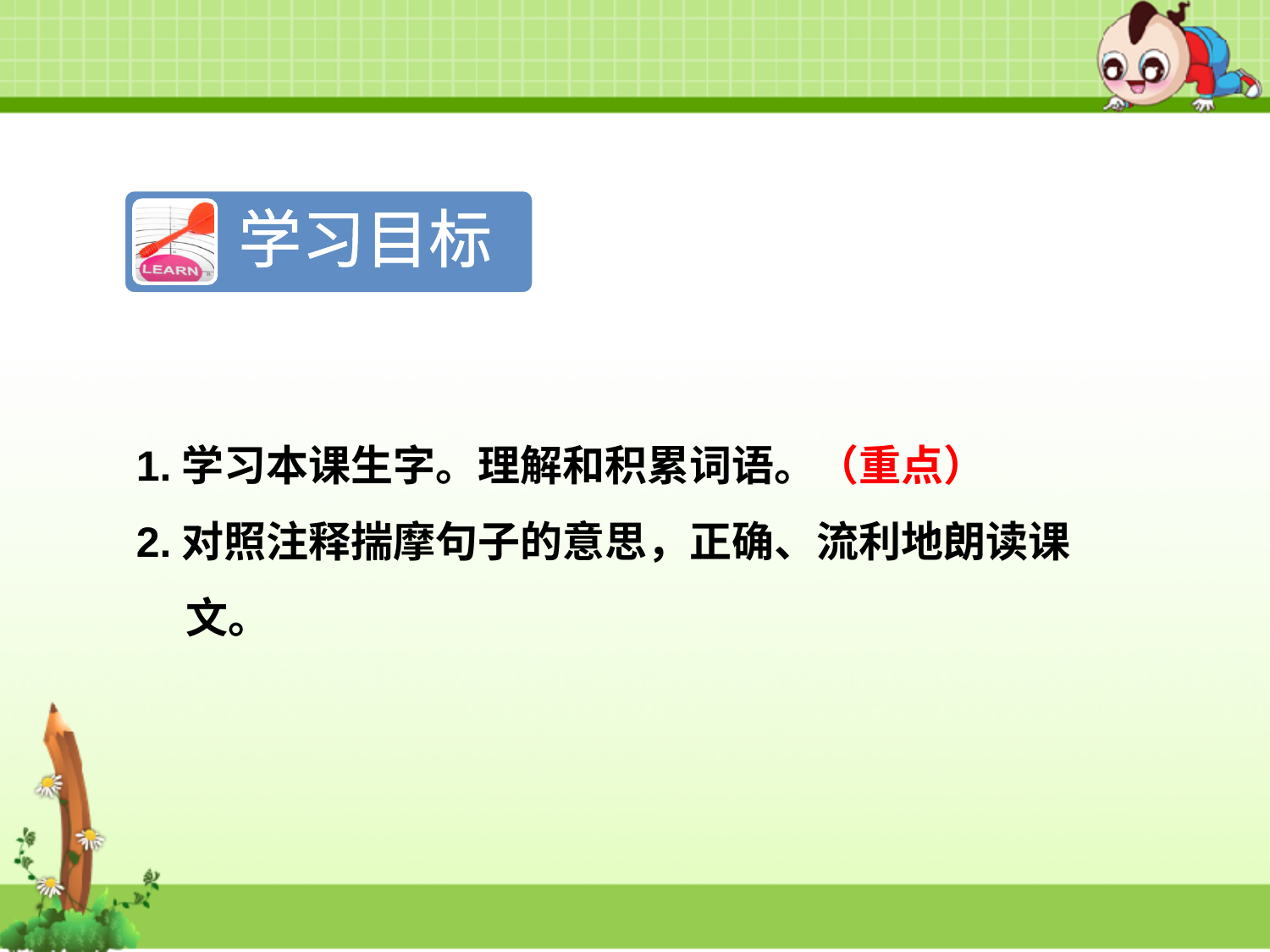

学习目标
1.学习本课生字。理解和积累词语。（重点）
2.对照注释揣摩句子的意思，正确、流利地朗读课文。